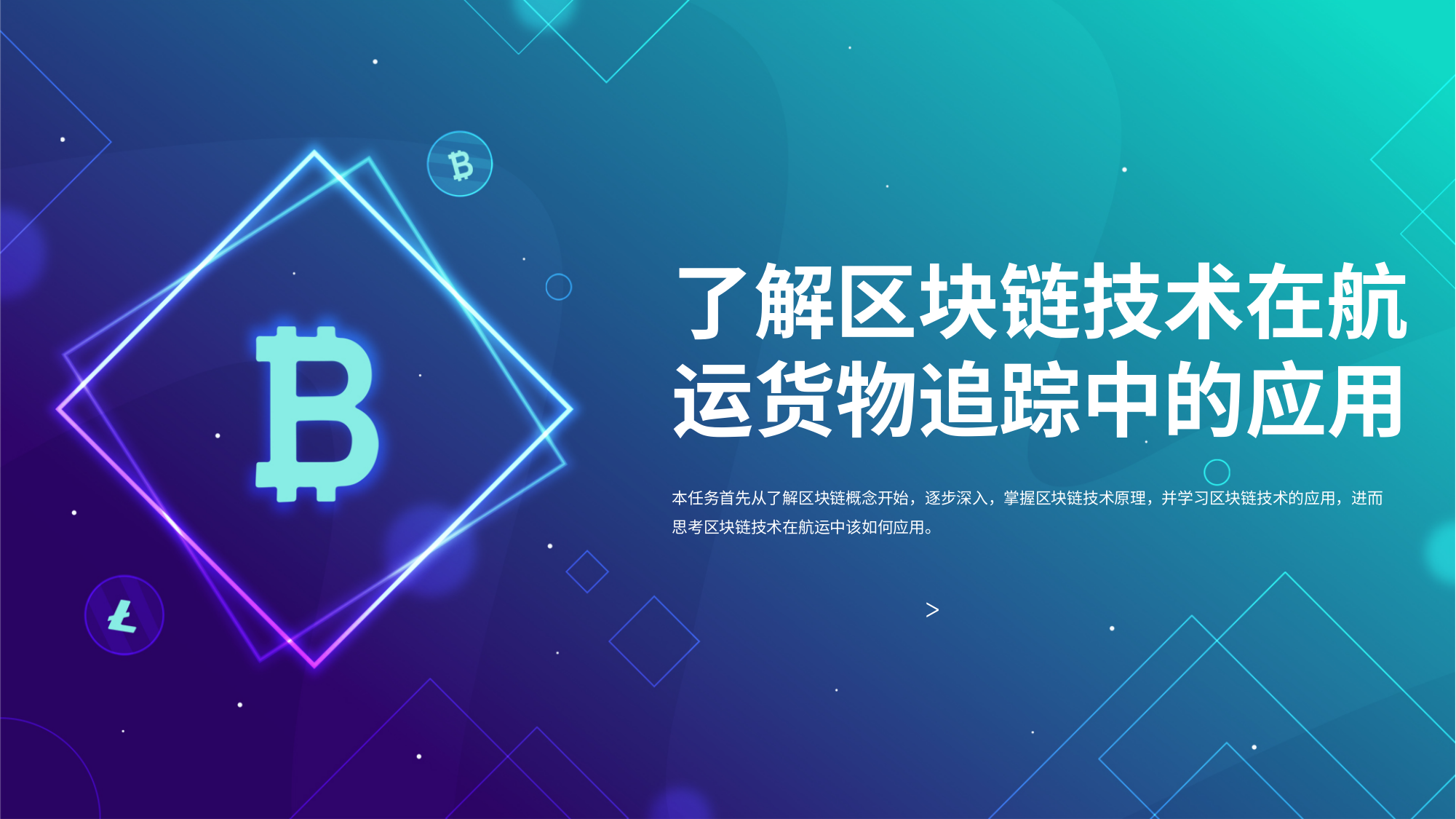

了解区块链技术在航运货物追踪中的应用
本任务首先从了解区块链概念开始，逐步深入，掌握区块链技术原理，并学习区块链技术的应用，进而思考区块链技术在航运中该如何应用。
>